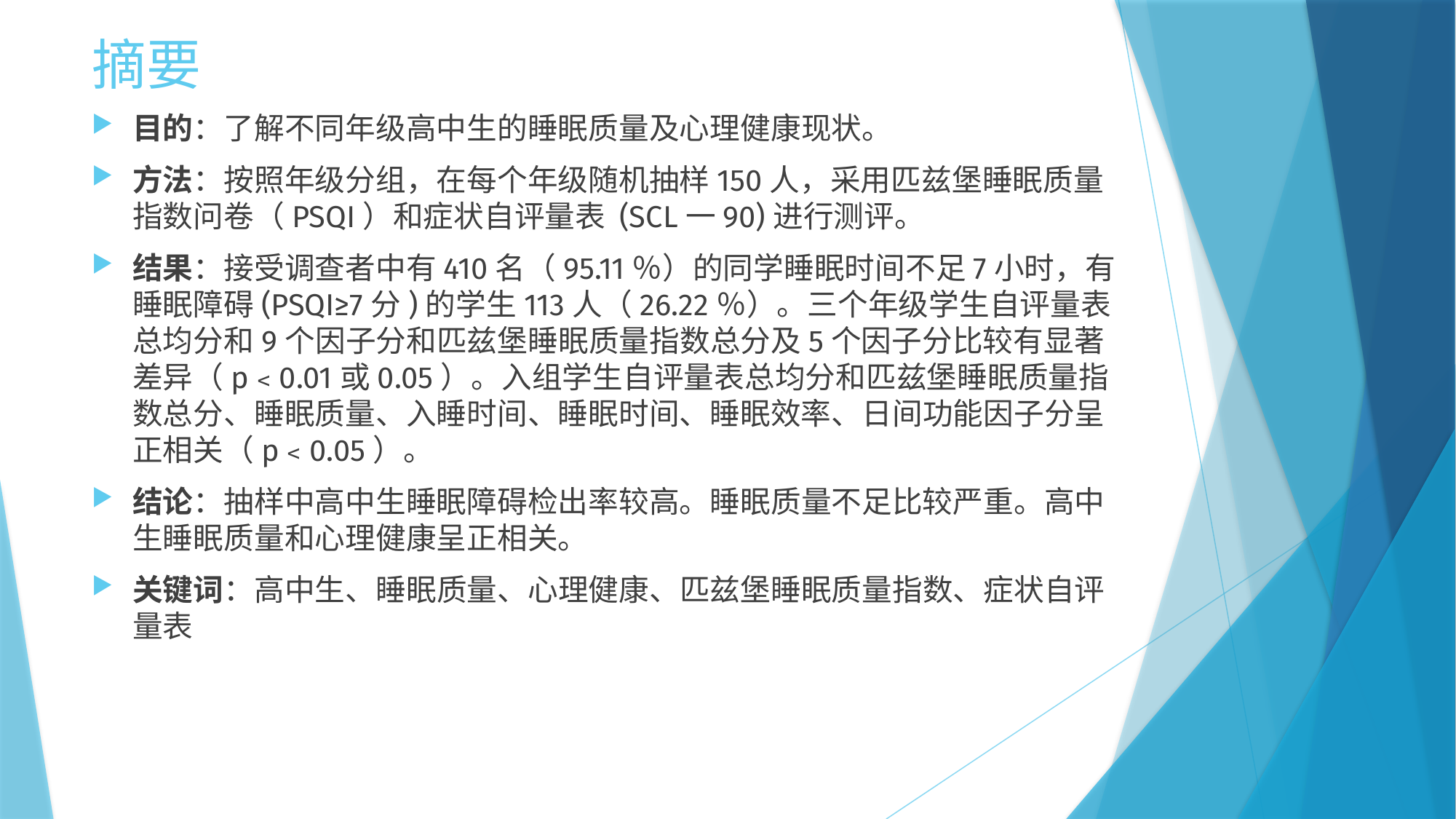

# 摘要
目的：了解不同年级高中生的睡眠质量及心理健康现状。
方法：按照年级分组，在每个年级随机抽样150人，采用匹兹堡睡眠质量指数问卷（PSQI）和症状自评量表 (SCL一90)进行测评。
结果：接受调查者中有410名（95.11％）的同学睡眠时间不足7小时，有睡眠障碍(PSQI≥7分)的学生113人（26.22％）。三个年级学生自评量表总均分和9个因子分和匹兹堡睡眠质量指数总分及5个因子分比较有显著差异（p﹤0.01或0.05）。入组学生自评量表总均分和匹兹堡睡眠质量指数总分、睡眠质量、入睡时间、睡眠时间、睡眠效率、日间功能因子分呈正相关（p﹤0.05）。
结论：抽样中高中生睡眠障碍检出率较高。睡眠质量不足比较严重。高中生睡眠质量和心理健康呈正相关。
关键词：高中生、睡眠质量、心理健康、匹兹堡睡眠质量指数、症状自评量表